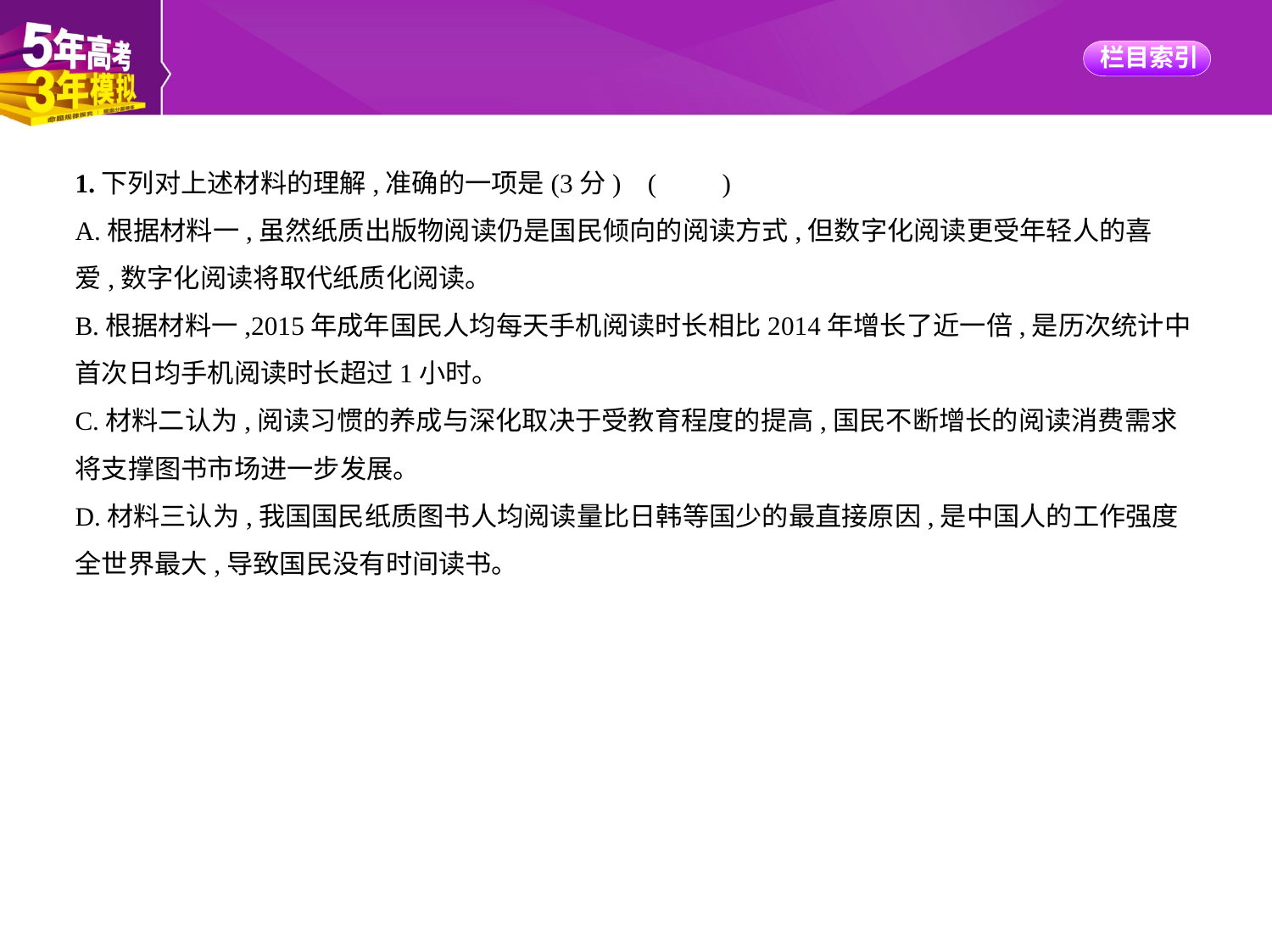

1.下列对上述材料的理解,准确的一项是(3分) (　　)
A.根据材料一,虽然纸质出版物阅读仍是国民倾向的阅读方式,但数字化阅读更受年轻人的喜
爱,数字化阅读将取代纸质化阅读。
B.根据材料一,2015年成年国民人均每天手机阅读时长相比2014年增长了近一倍,是历次统计中
首次日均手机阅读时长超过1小时。
C.材料二认为,阅读习惯的养成与深化取决于受教育程度的提高,国民不断增长的阅读消费需求
将支撑图书市场进一步发展。
D.材料三认为,我国国民纸质图书人均阅读量比日韩等国少的最直接原因,是中国人的工作强度
全世界最大,导致国民没有时间读书。